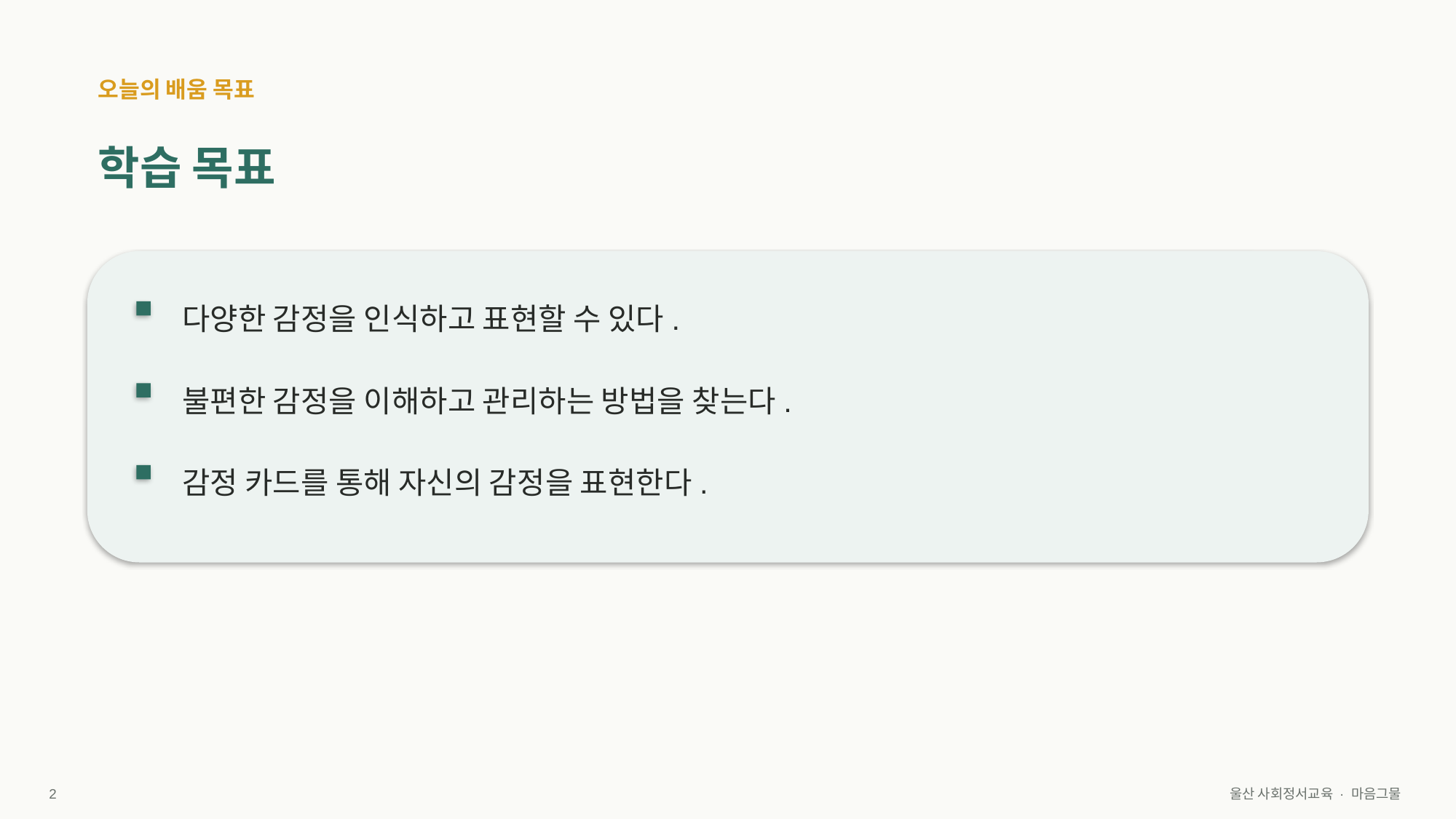

오늘의 배움 목표
학습 목표

다양한 감정을 인식하고 표현할 수 있다.

불편한 감정을 이해하고 관리하는 방법을 찾는다.

감정 카드를 통해 자신의 감정을 표현한다.

2
울산 사회정서교육 · 마음그물